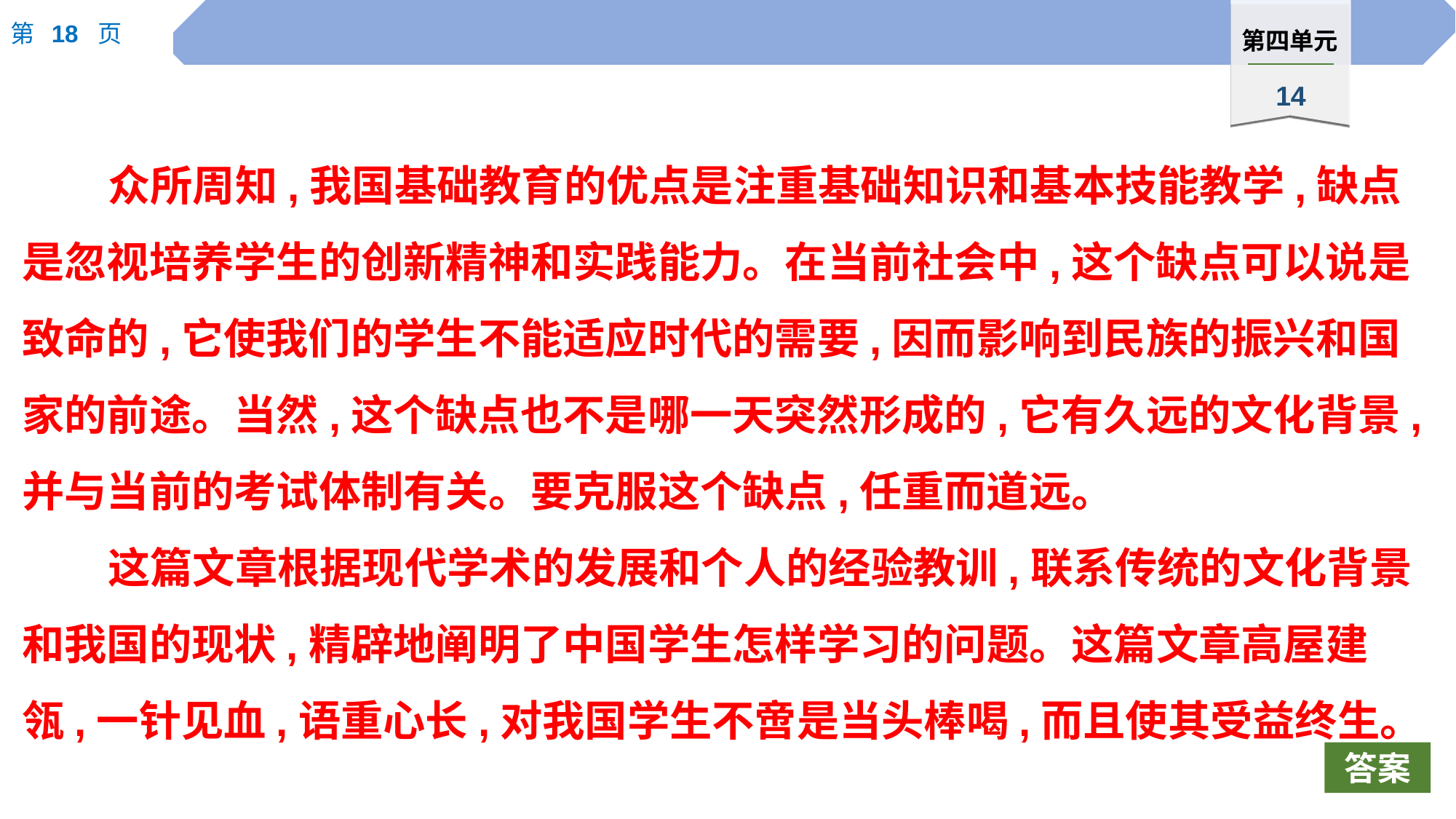

众所周知,我国基础教育的优点是注重基础知识和基本技能教学,缺点是忽视培养学生的创新精神和实践能力。在当前社会中,这个缺点可以说是致命的,它使我们的学生不能适应时代的需要,因而影响到民族的振兴和国家的前途。当然,这个缺点也不是哪一天突然形成的,它有久远的文化背景,并与当前的考试体制有关。要克服这个缺点,任重而道远。
这篇文章根据现代学术的发展和个人的经验教训,联系传统的文化背景和我国的现状,精辟地阐明了中国学生怎样学习的问题。这篇文章高屋建瓴,一针见血,语重心长,对我国学生不啻是当头棒喝,而且使其受益终生。
答案